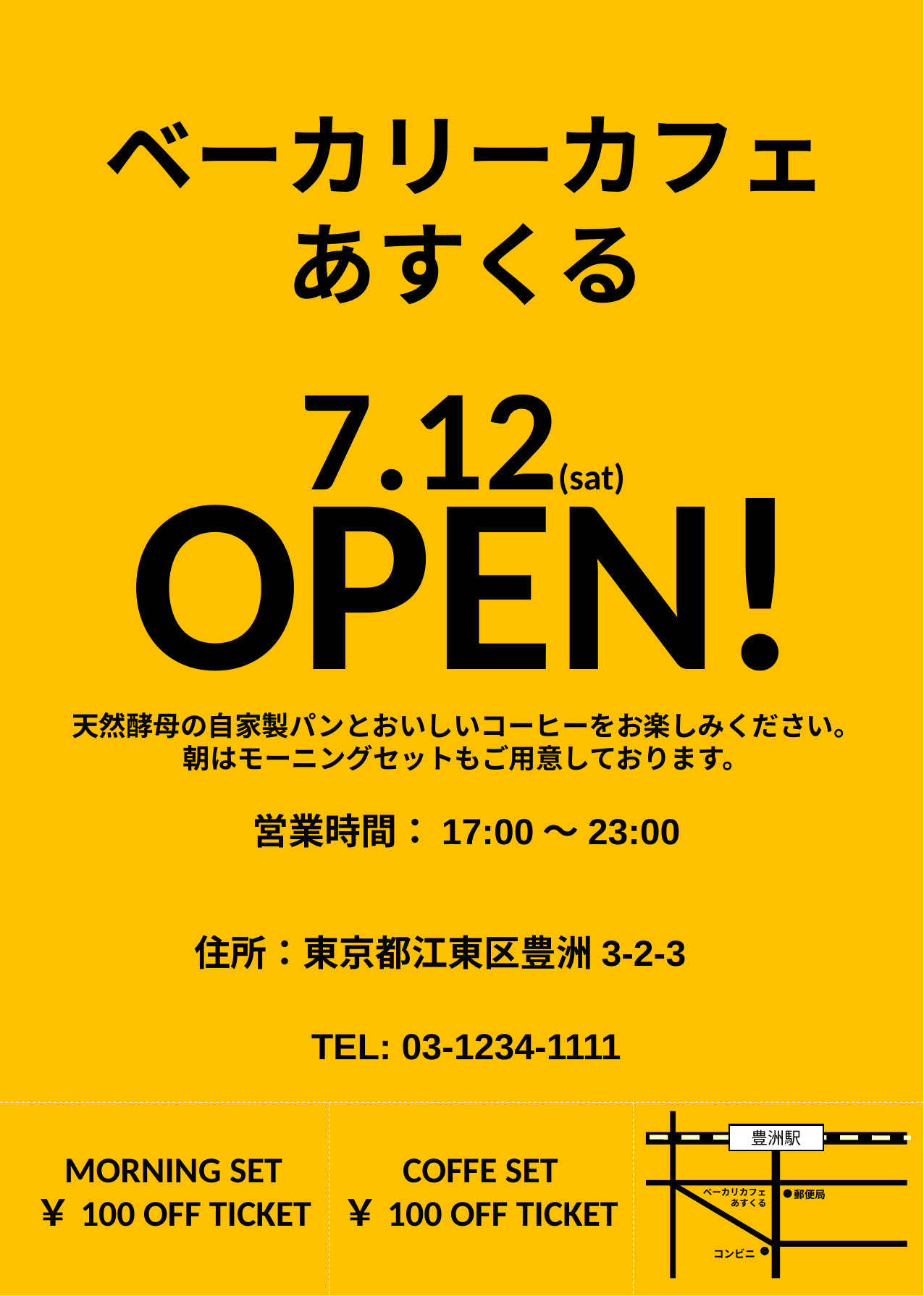

ベーカリーカフェ
あすくる
7.12(sat)
OPEN!
天然酵母の自家製パンとおいしいコーヒーをお楽しみください。
朝はモーニングセットもご用意しております。
営業時間：17:00～23:00
住所：東京都江東区豊洲3-2-3
TEL: 03-1234-1111

豊洲駅

MORNING SET
￥100 OFF TICKET
COFFE SET
￥100 OFF TICKET

ベーカリカフェ
あすくる
郵便局

コンビニ